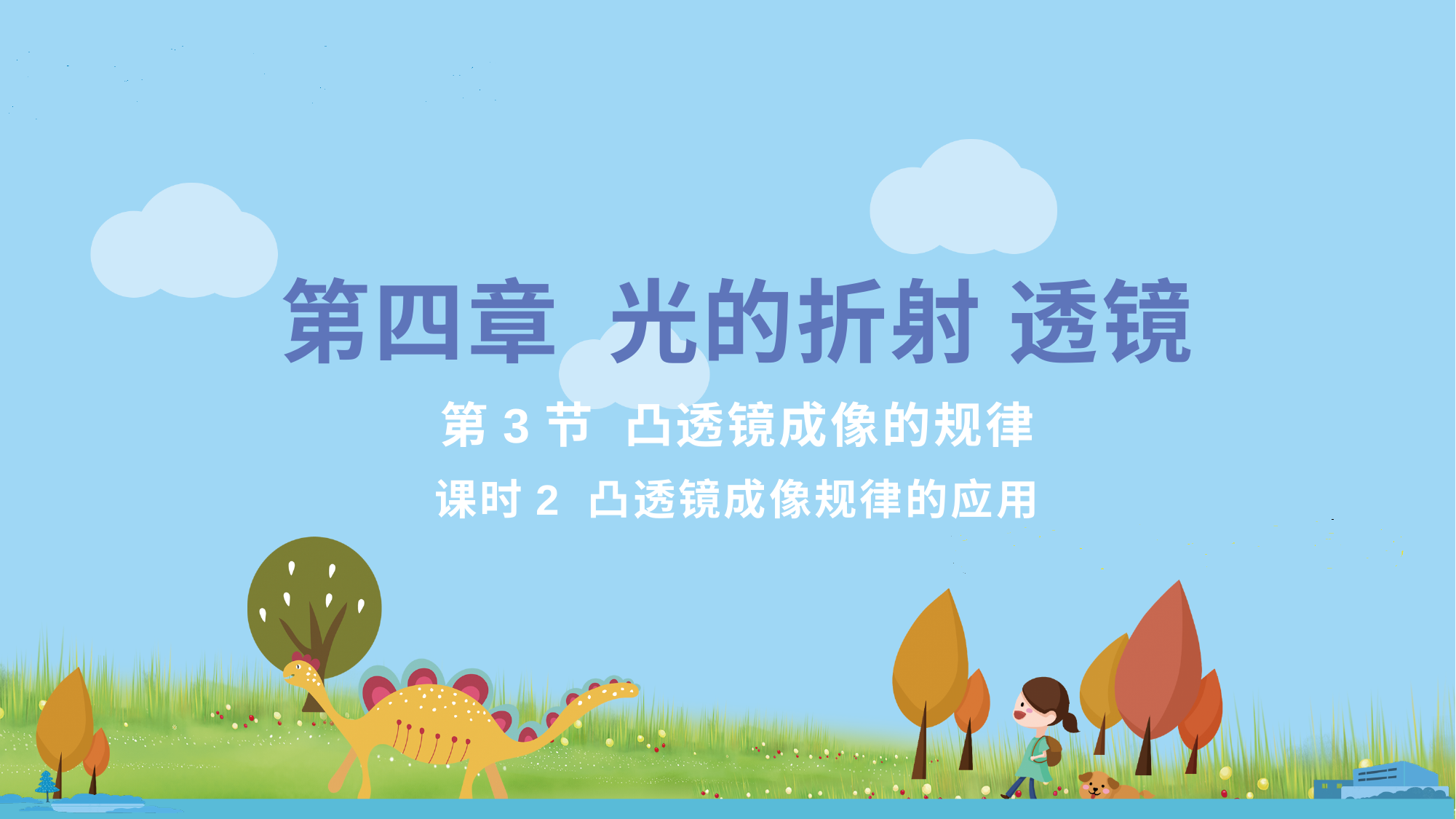

第四章  光的折射 透镜
第3节  凸透镜成像的规律
课时2 凸透镜成像规律的应用